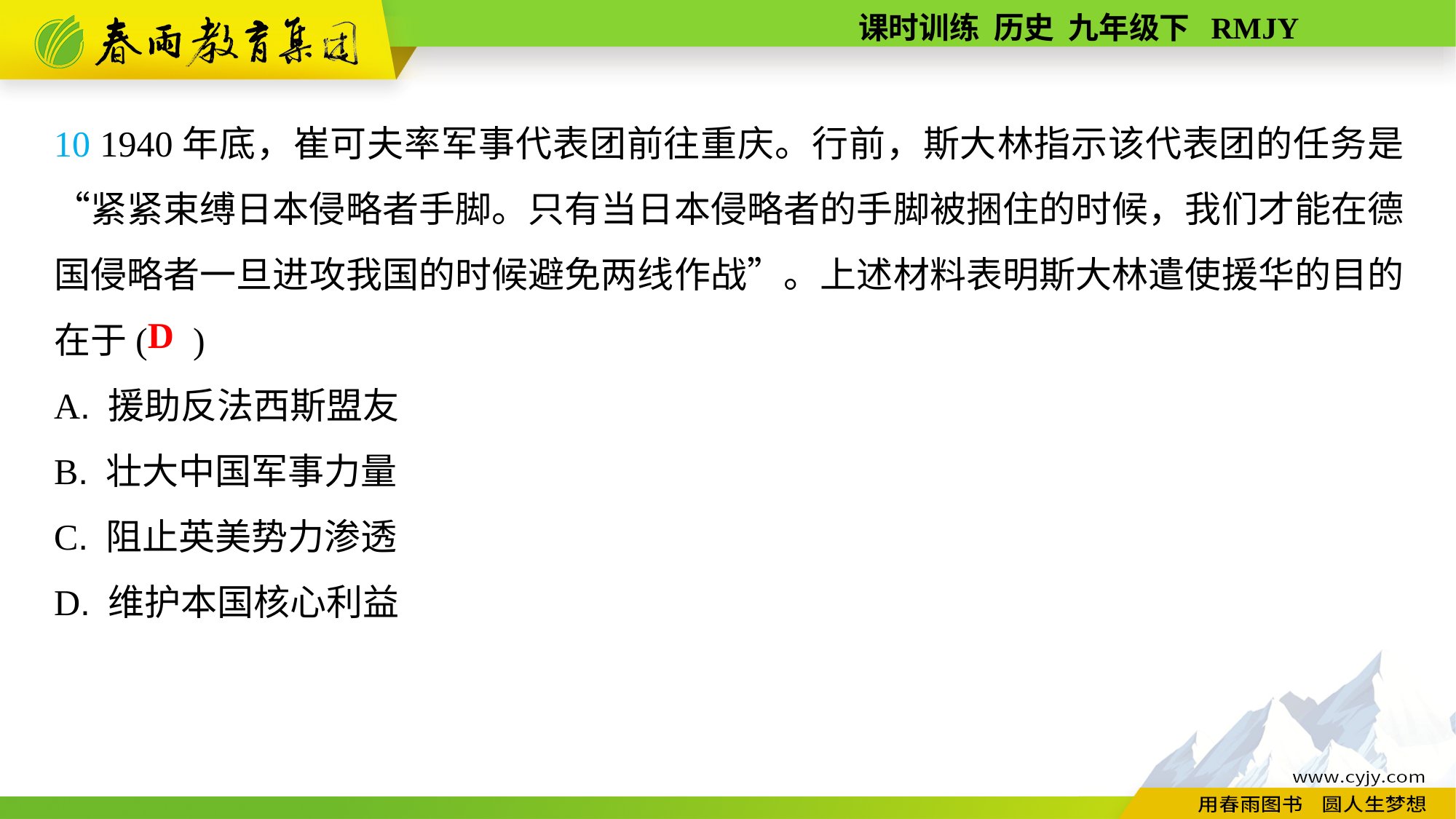

10 1940年底，崔可夫率军事代表团前往重庆。行前，斯大林指示该代表团的任务是“紧紧束缚日本侵略者手脚。只有当日本侵略者的手脚被捆住的时候，我们才能在德国侵略者一旦进攻我国的时候避免两线作战”。上述材料表明斯大林遣使援华的目的在于(     )
A. 援助反法西斯盟友
B. 壮大中国军事力量
C. 阻止英美势力渗透
D. 维护本国核心利益
D